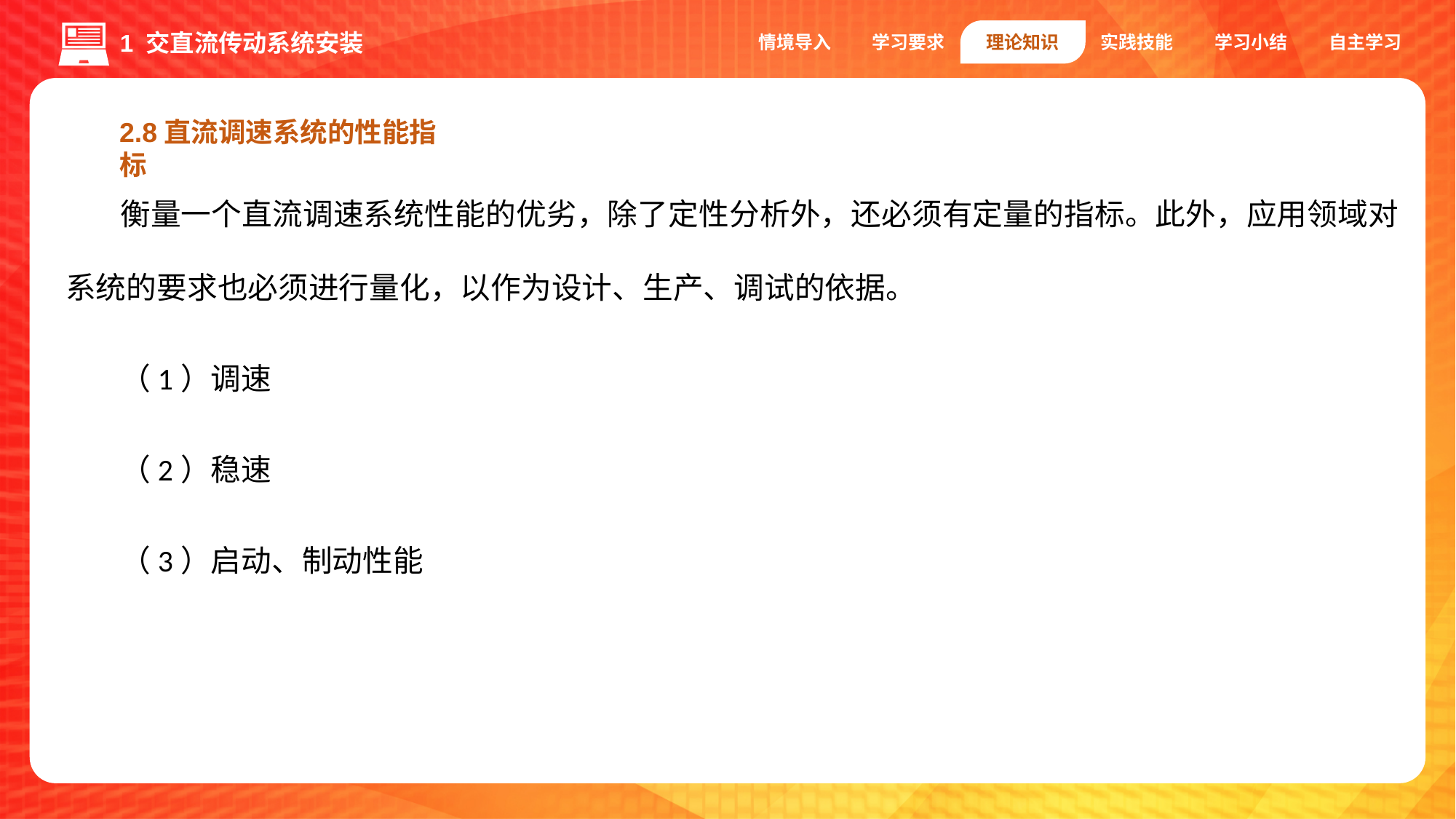

情境导入
学习要求
理论知识
实践技能
学习小结
自主学习
1 交直流传动系统安装

2.8直流调速系统的性能指标
衡量一个直流调速系统性能的优劣，除了定性分析外，还必须有定量的指标。此外，应用领域对系统的要求也必须进行量化，以作为设计、生产、调试的依据。
（1）调速
（2）稳速
（3）启动、制动性能
1.编码器